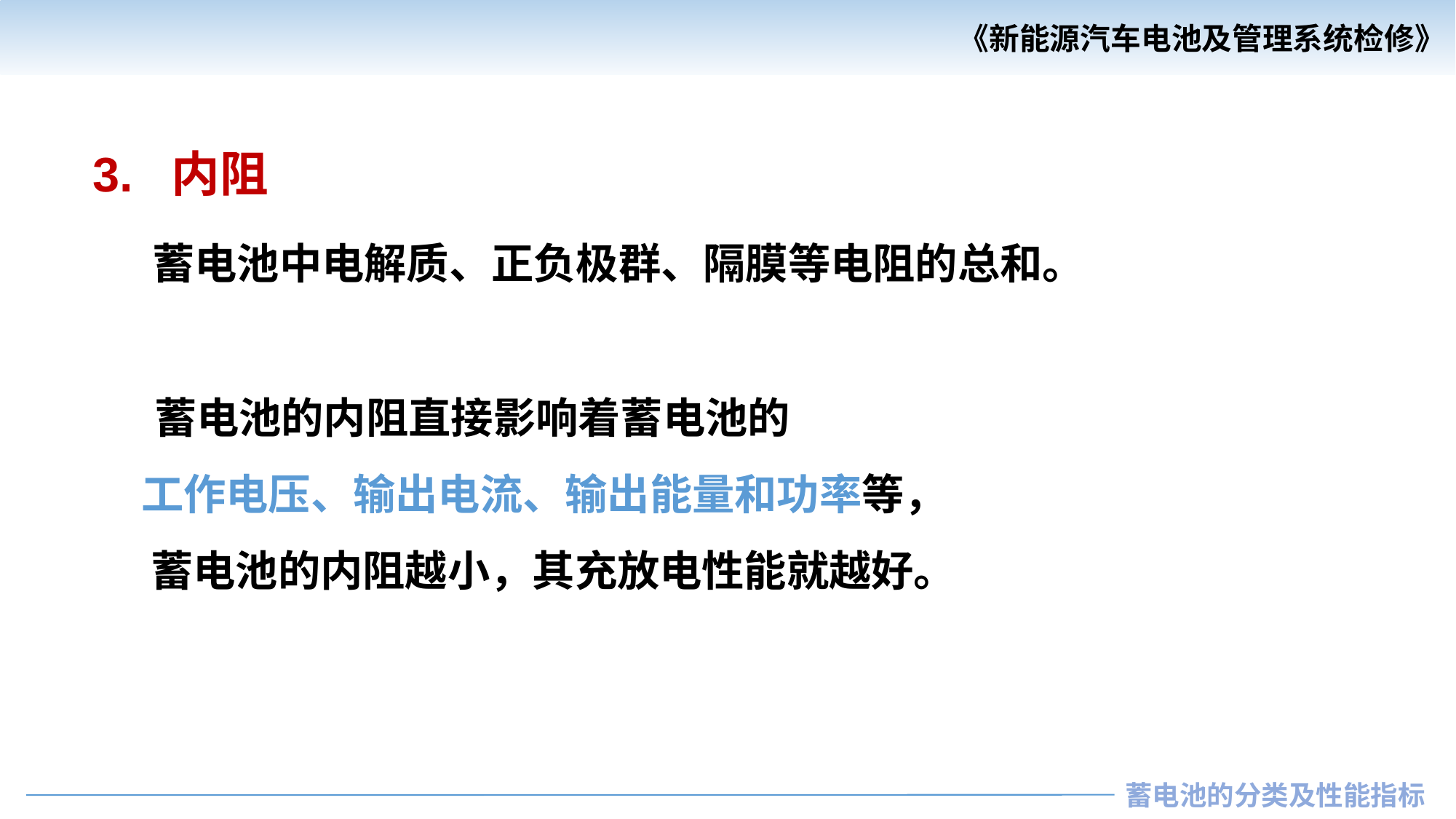

3.  内阻
     蓄电池中电解质、正负极群、隔膜等电阻的总和。

        蓄电池的内阻直接影响着蓄电池的
    工作电压、输出电流、输出能量和功率等，
     蓄电池的内阻越小，其充放电性能就越好。